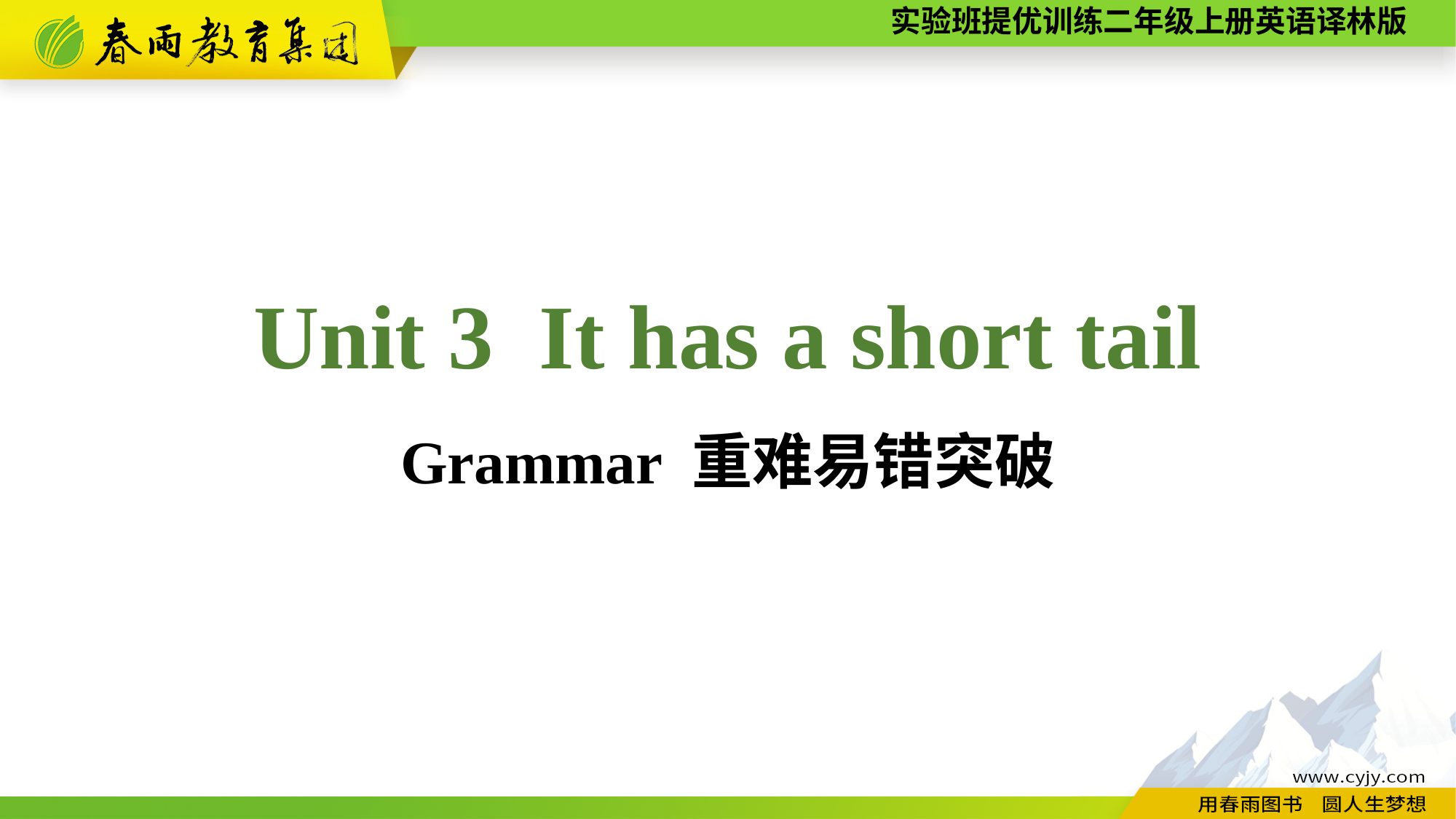

Unit 3  It has a short tail
Grammar 重难易错突破